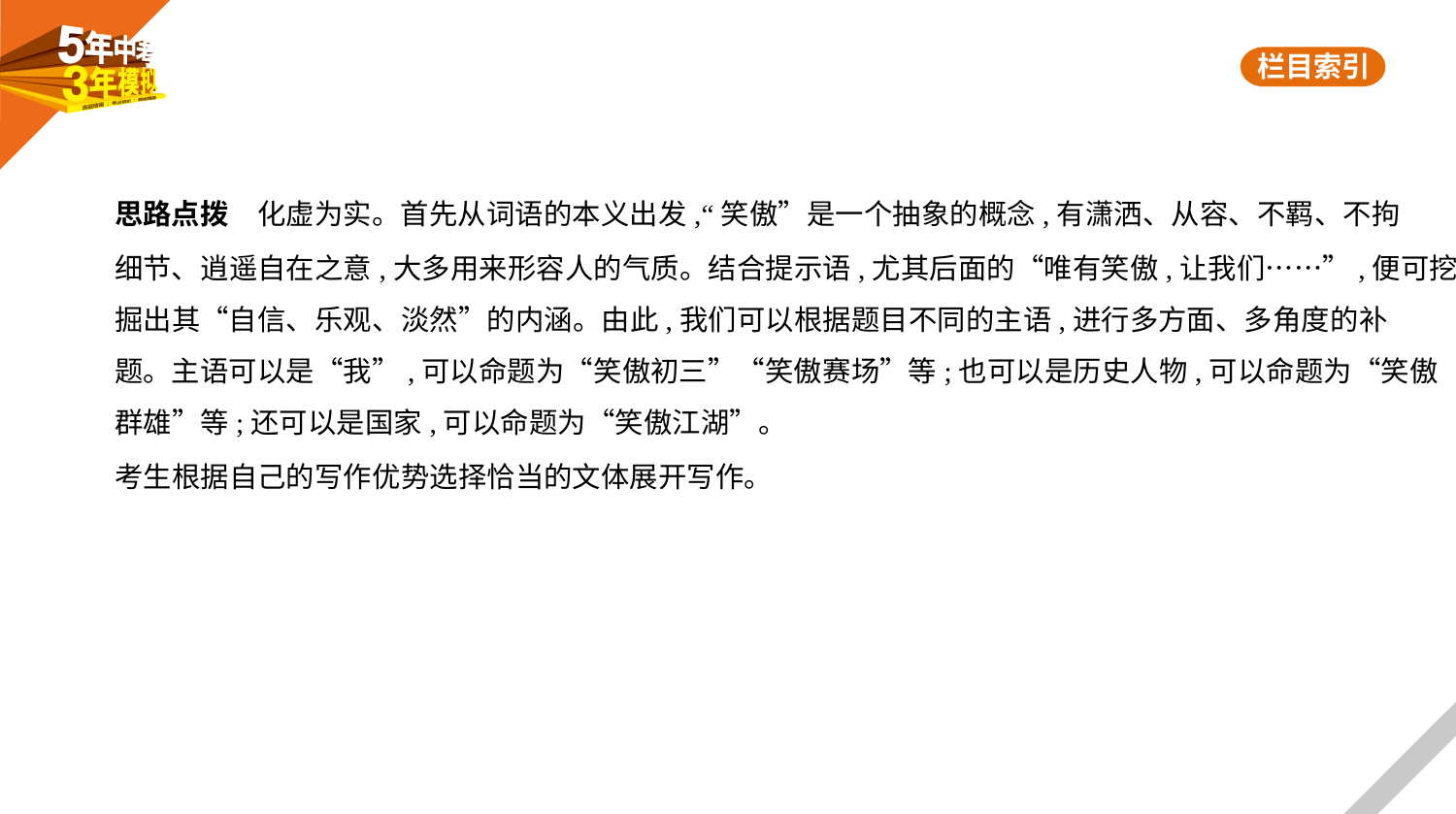

思路点拨　化虚为实。首先从词语的本义出发,“笑傲”是一个抽象的概念,有潇洒、从容、不羁、不拘
细节、逍遥自在之意,大多用来形容人的气质。结合提示语,尤其后面的“唯有笑傲,让我们……”,便可挖
掘出其“自信、乐观、淡然”的内涵。由此,我们可以根据题目不同的主语,进行多方面、多角度的补
题。主语可以是“我”,可以命题为“笑傲初三”“笑傲赛场”等;也可以是历史人物,可以命题为“笑傲
群雄”等;还可以是国家,可以命题为“笑傲江湖”。
考生根据自己的写作优势选择恰当的文体展开写作。